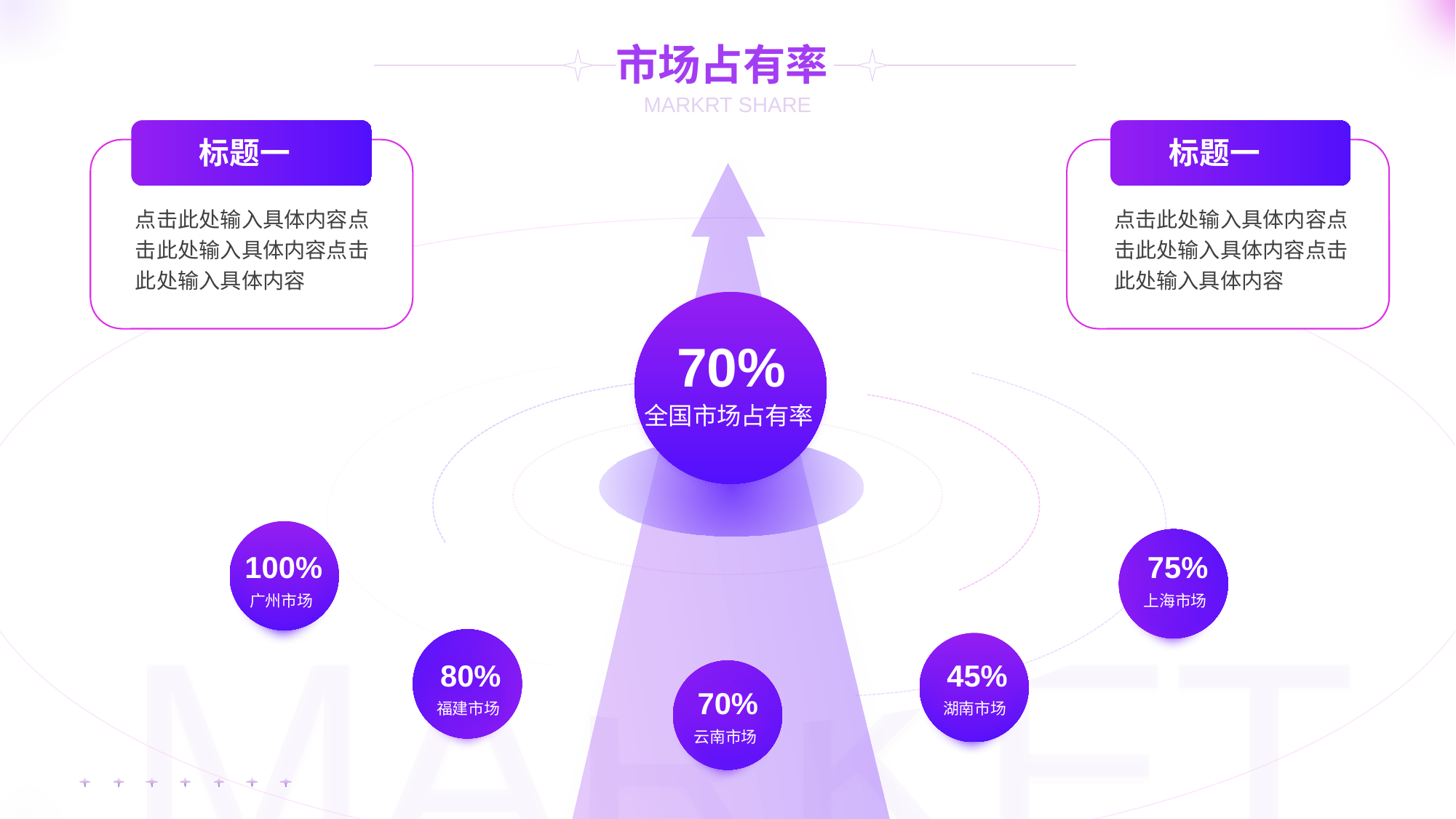

市场占有率

MARKRT SHARE

标题一
标题一

点击此处输入具体内容点击此处输入具体内容点击此处输入具体内容
点击此处输入具体内容点击此处输入具体内容点击此处输入具体内容

70%
全国市场占有率

100%
75%
MARKET
广州市场
上海市场

80%
45%

70%
福建市场
湖南市场
云南市场